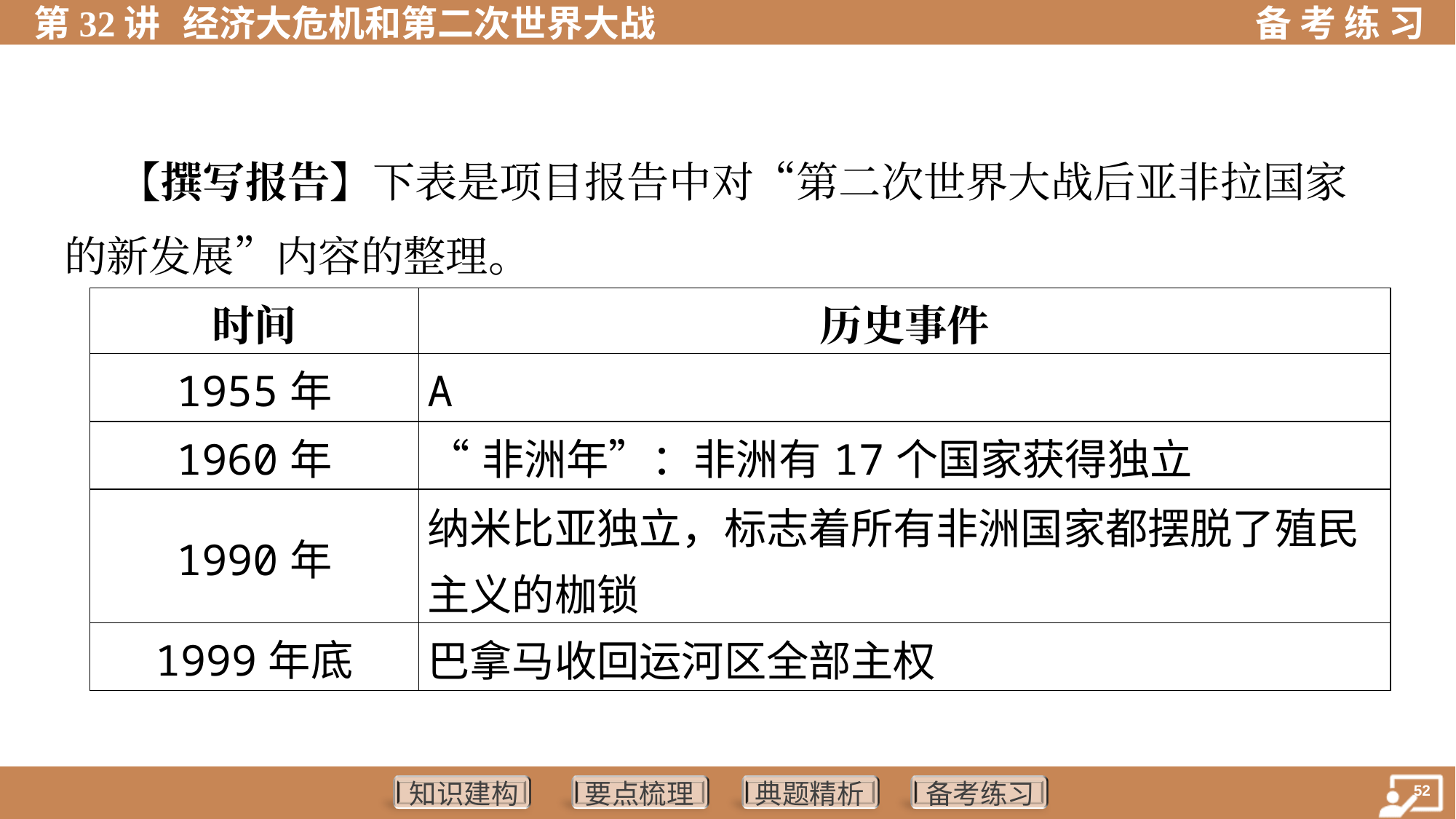

【撰写报告】下表是项目报告中对“第二次世界大战后亚非拉国家
的新发展”内容的整理。
| 时间 | 历史事件 |
| --- | --- |
| 1955年 | A |
| 1960年 | “非洲年”：非洲有17个国家获得独立 |
| 1990年 | 纳米比亚独立，标志着所有非洲国家都摆脱了殖民主义的枷锁 |
| 1999年底 | 巴拿马收回运河区全部主权 |